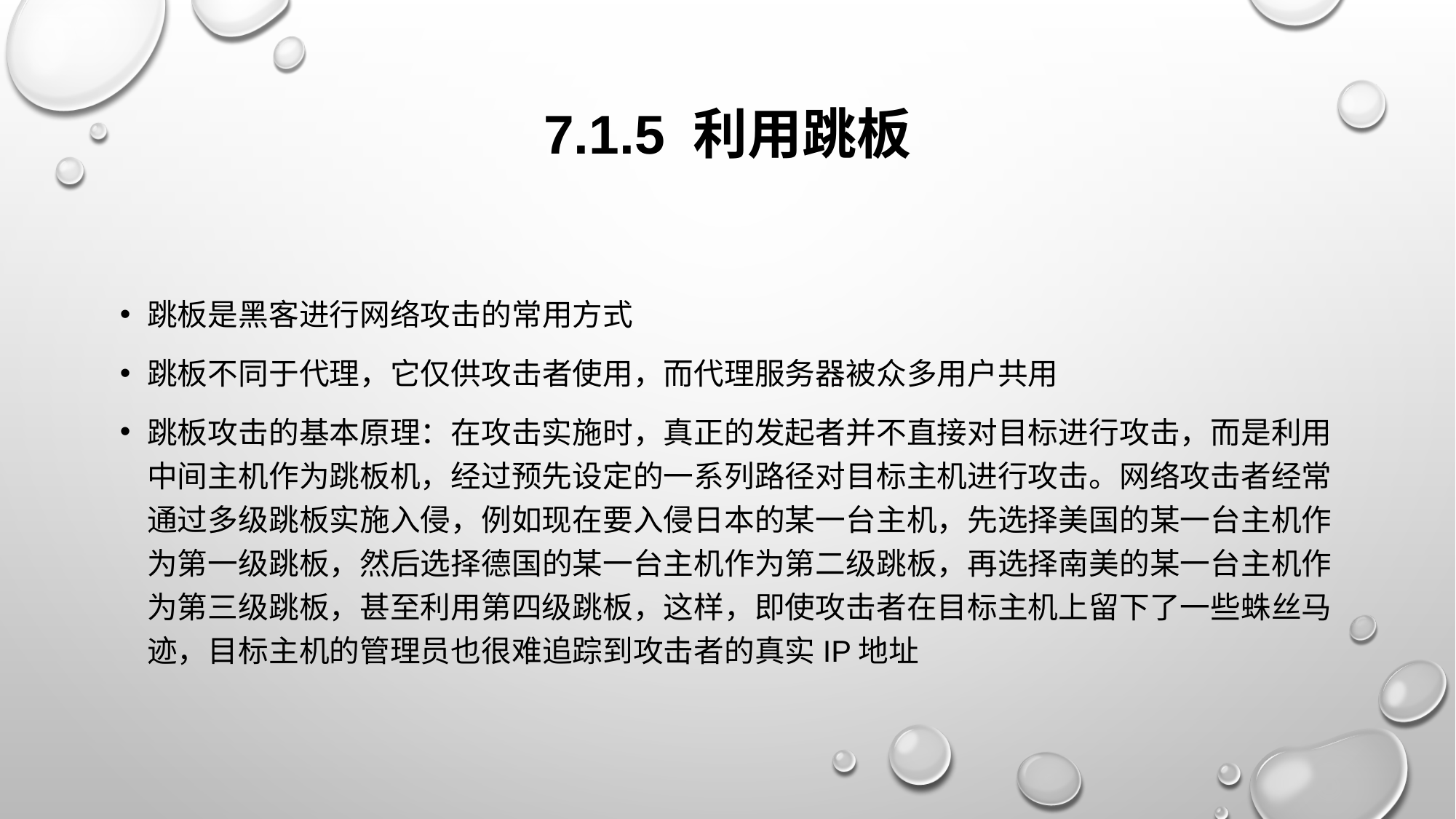

# 7.1.5 利用跳板
跳板是黑客进行网络攻击的常用方式
跳板不同于代理，它仅供攻击者使用，而代理服务器被众多用户共用
跳板攻击的基本原理：在攻击实施时，真正的发起者并不直接对目标进行攻击，而是利用中间主机作为跳板机，经过预先设定的一系列路径对目标主机进行攻击。网络攻击者经常通过多级跳板实施入侵，例如现在要入侵日本的某一台主机，先选择美国的某一台主机作为第一级跳板，然后选择德国的某一台主机作为第二级跳板，再选择南美的某一台主机作为第三级跳板，甚至利用第四级跳板，这样，即使攻击者在目标主机上留下了一些蛛丝马迹，目标主机的管理员也很难追踪到攻击者的真实IP地址